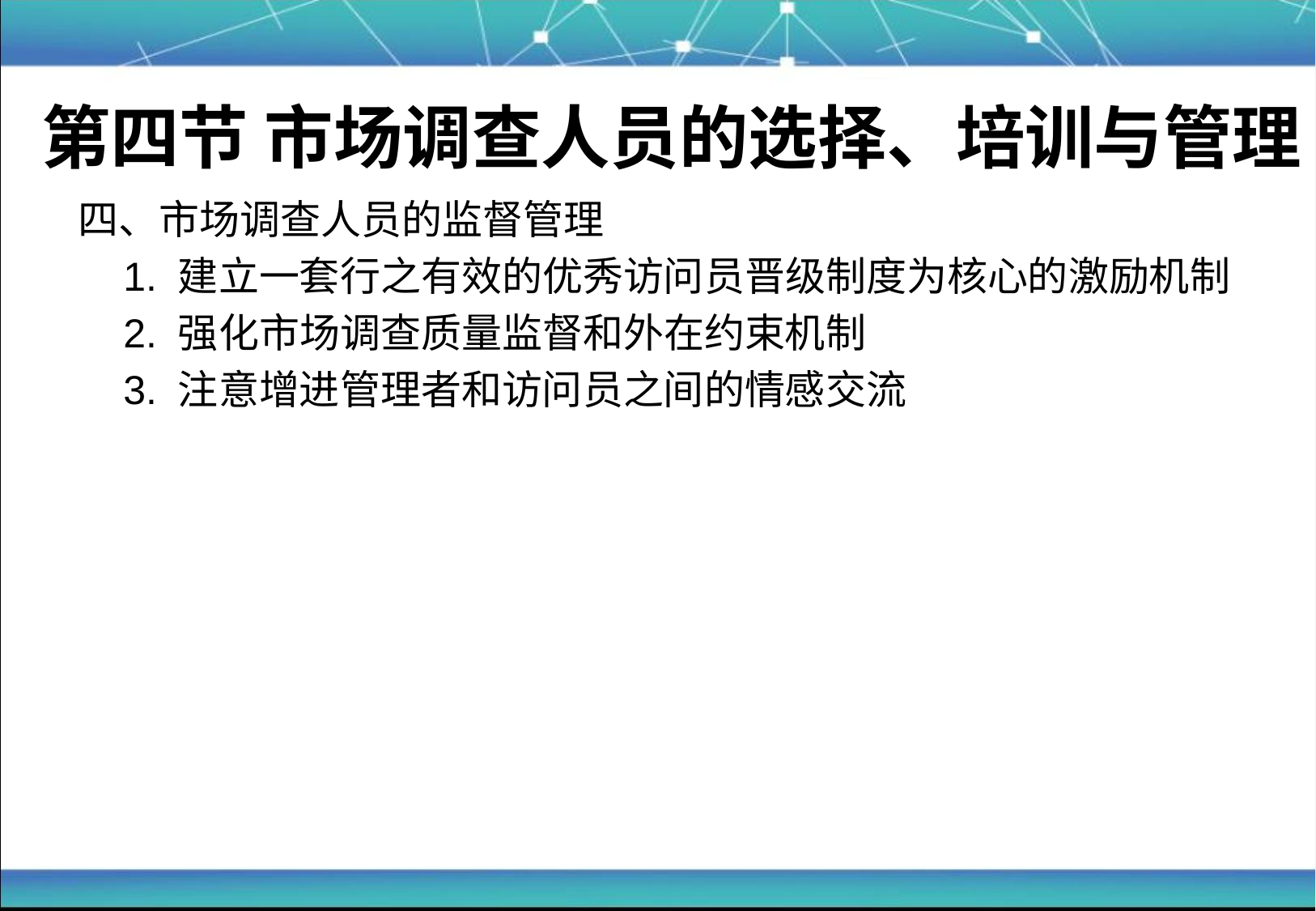

# 第四节 市场调查人员的选择、培训与管理
四、市场调查人员的监督管理
    1. 建立一套行之有效的优秀访问员晋级制度为核心的激励机制
    2. 强化市场调查质量监督和外在约束机制
    3. 注意增进管理者和访问员之间的情感交流